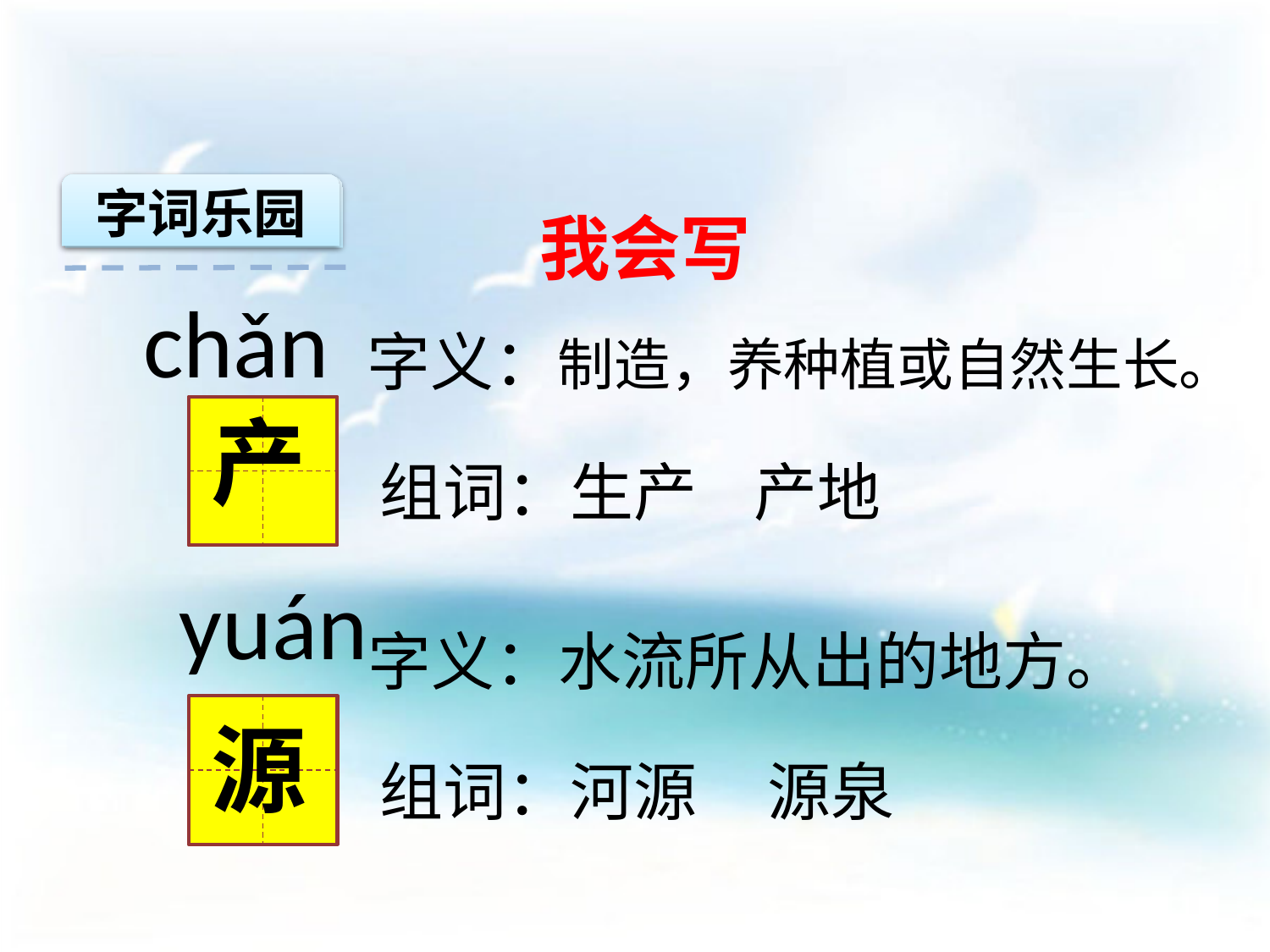

字词乐园

我会写
 chǎn
字义：制造，养种植或自然生长。

产
组词：生产    产地
 yuán
字义：水流所从出的地方。

源
组词：河源     源泉